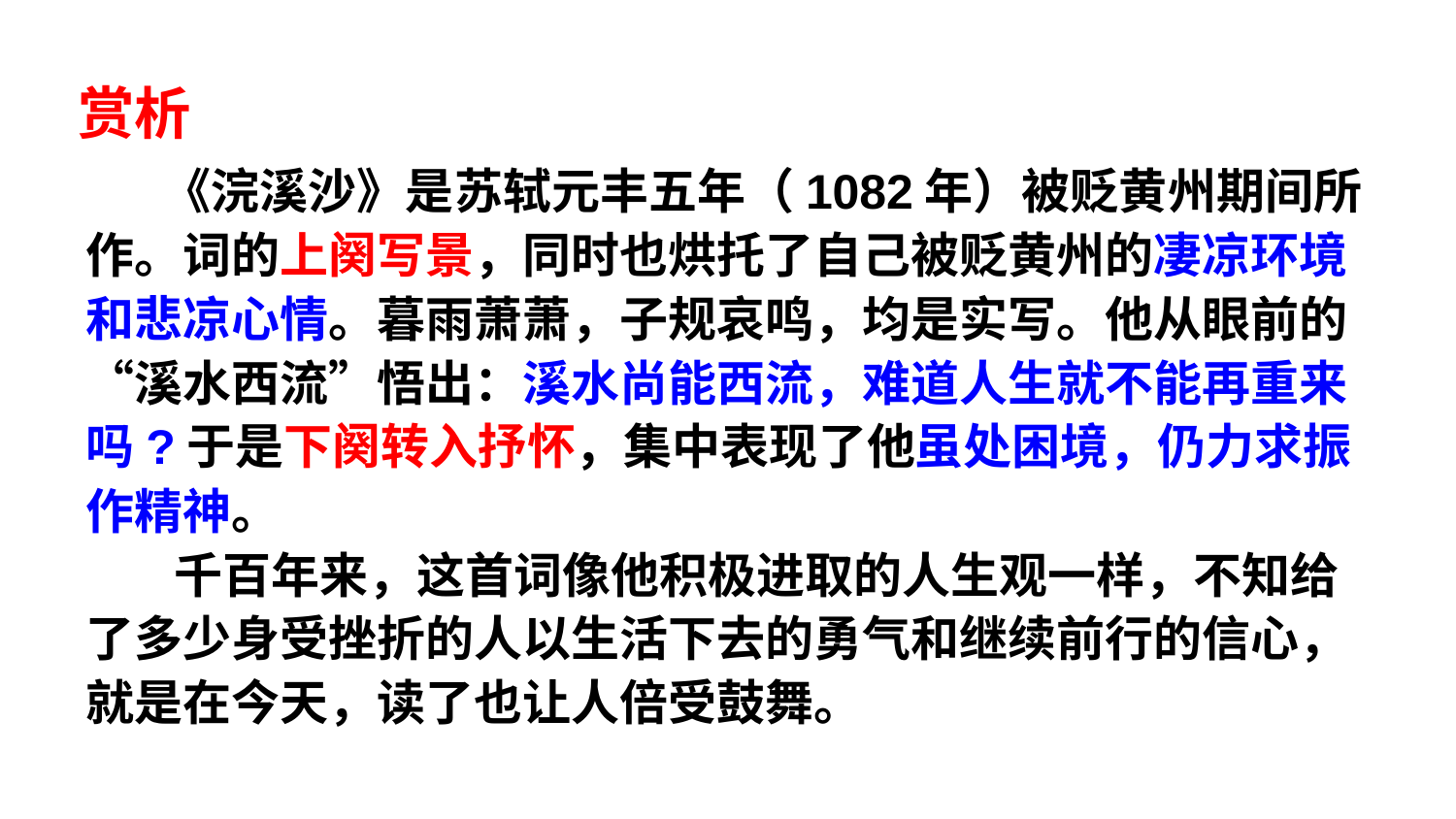

赏析
      《浣溪沙》是苏轼元丰五年（1082年）被贬黄州期间所作。词的上阕写景，同时也烘托了自己被贬黄州的凄凉环境和悲凉心情。暮雨萧萧，子规哀鸣，均是实写。他从眼前的“溪水西流”悟出：溪水尚能西流，难道人生就不能再重来吗?于是下阕转入抒怀，集中表现了他虽处困境，仍力求振作精神。
       千百年来，这首词像他积极进取的人生观一样，不知给了多少身受挫折的人以生活下去的勇气和继续前行的信心，就是在今天，读了也让人倍受鼓舞。